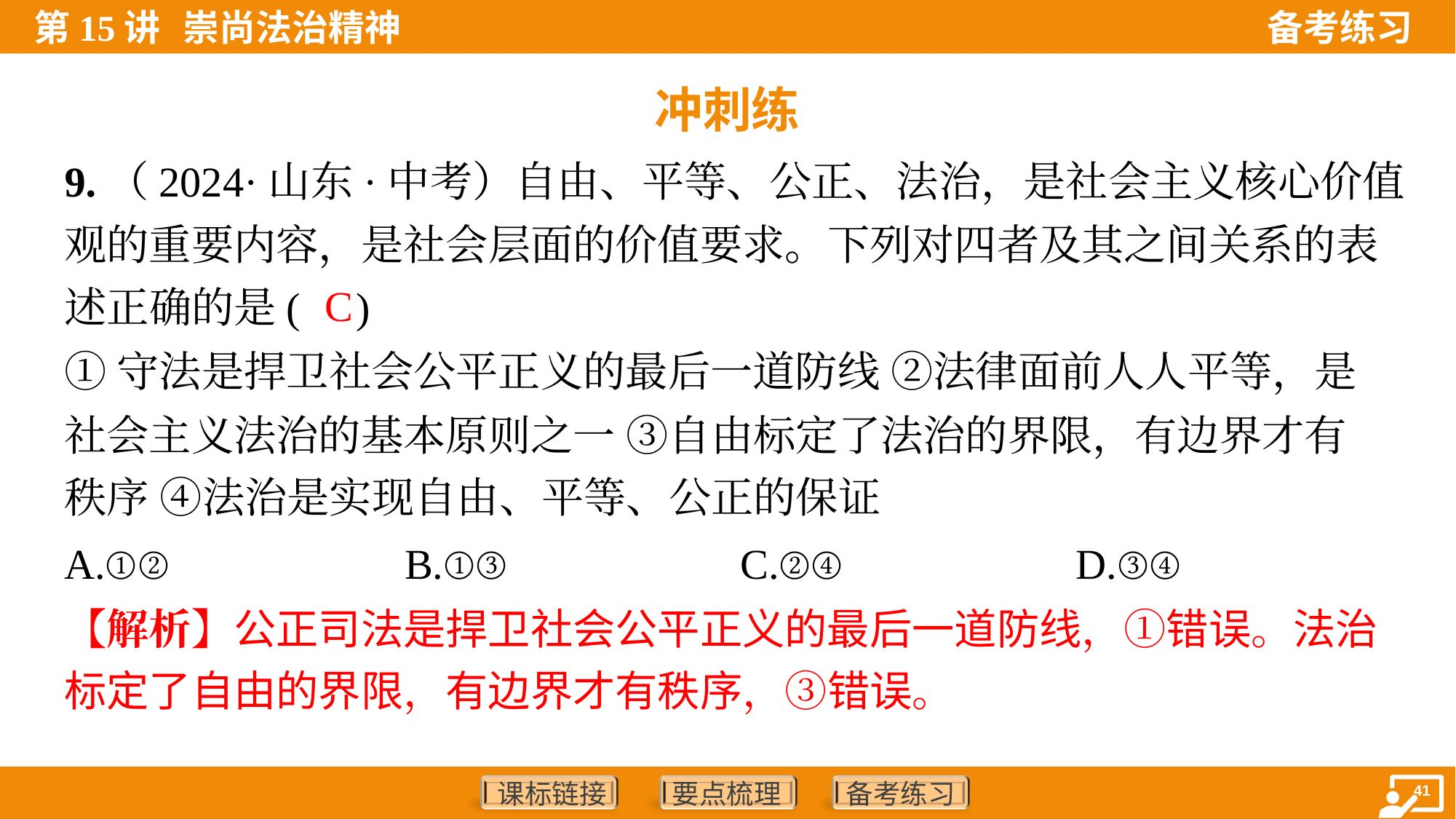

冲刺练
9.（2024·山东·中考）自由、平等、公正、法治，是社会主义核心价值
观的重要内容，是社会层面的价值要求。下列对四者及其之间关系的表
述正确的是(     )
C
①守法是捍卫社会公平正义的最后一道防线 ②法律面前人人平等，是
社会主义法治的基本原则之一 ③自由标定了法治的界限，有边界才有
秩序 ④法治是实现自由、平等、公正的保证
A.①②	B.①③	C.②④	D.③④
【解析】公正司法是捍卫社会公平正义的最后一道防线，①错误。法治
标定了自由的界限，有边界才有秩序，③错误。